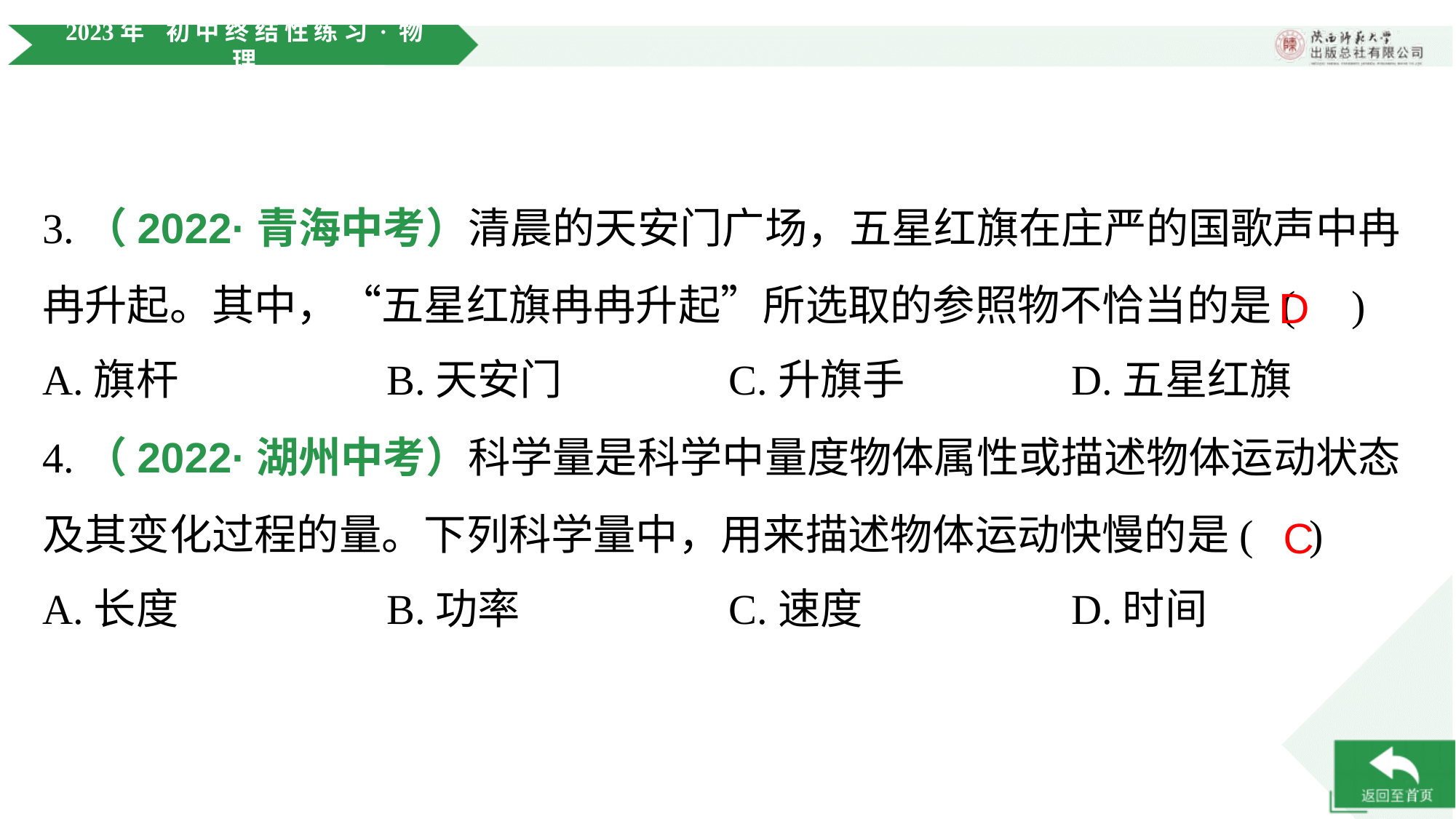

3.（2022·青海中考）清晨的天安门广场，五星红旗在庄严的国歌声中冉
冉升起。其中，“五星红旗冉冉升起”所选取的参照物不恰当的是(     )
D
A.旗杆	B.天安门	C.升旗手	D.五星红旗
4.（2022·湖州中考）科学量是科学中量度物体属性或描述物体运动状态
及其变化过程的量。下列科学量中，用来描述物体运动快慢的是(     )
C
A.长度	B.功率	C.速度	D.时间